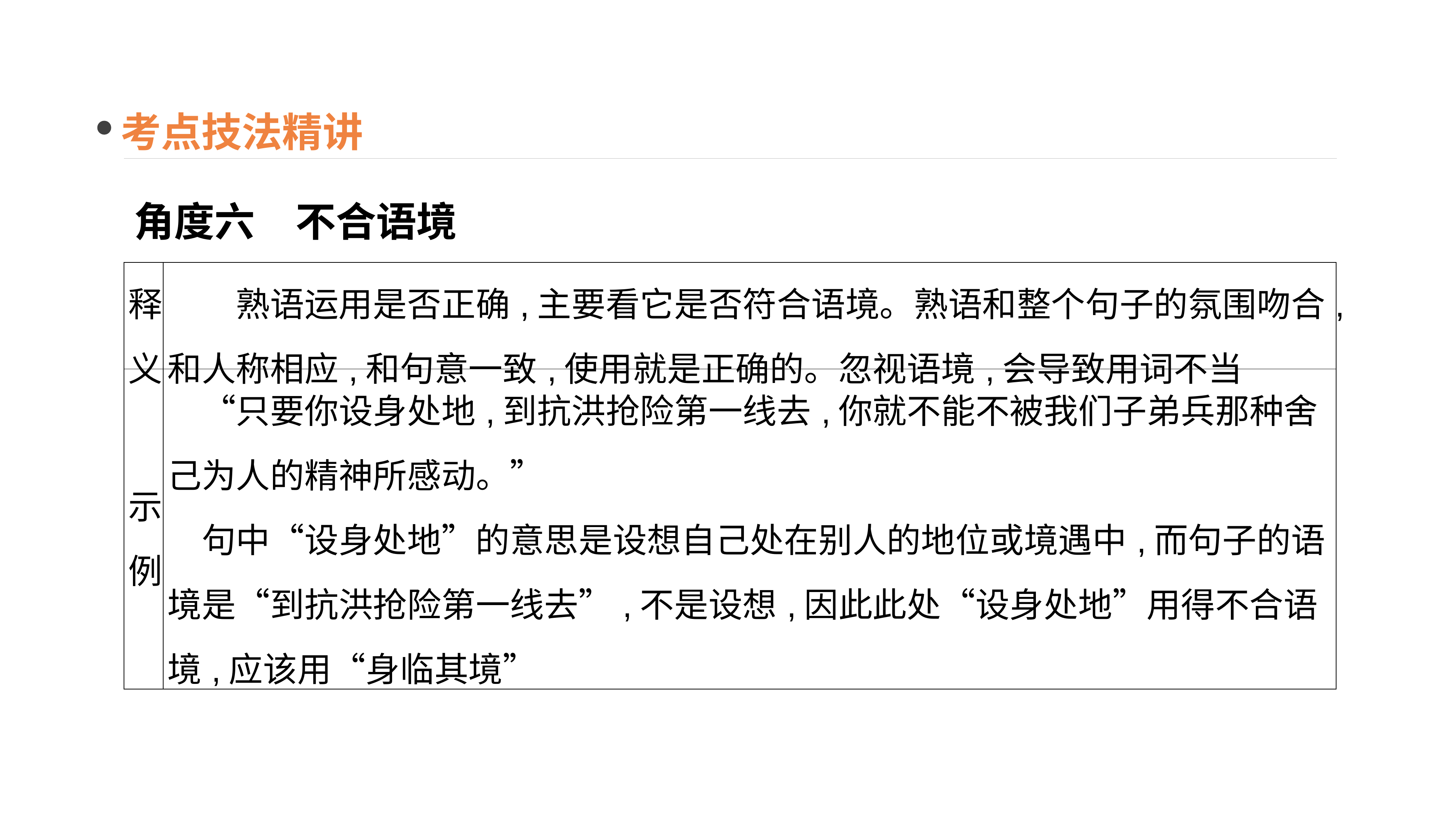

考点技法精讲

角度六　不合语境
| 释义 | 熟语运用是否正确,主要看它是否符合语境。熟语和整个句子的氛围吻合,和人称相应,和句意一致,使用就是正确的。忽视语境,会导致用词不当 |
| --- | --- |
| 示例 | “只要你设身处地,到抗洪抢险第一线去,你就不能不被我们子弟兵那种舍己为人的精神所感动。” 　句中“设身处地”的意思是设想自己处在别人的地位或境遇中,而句子的语境是“到抗洪抢险第一线去”,不是设想,因此此处“设身处地”用得不合语境,应该用“身临其境” |